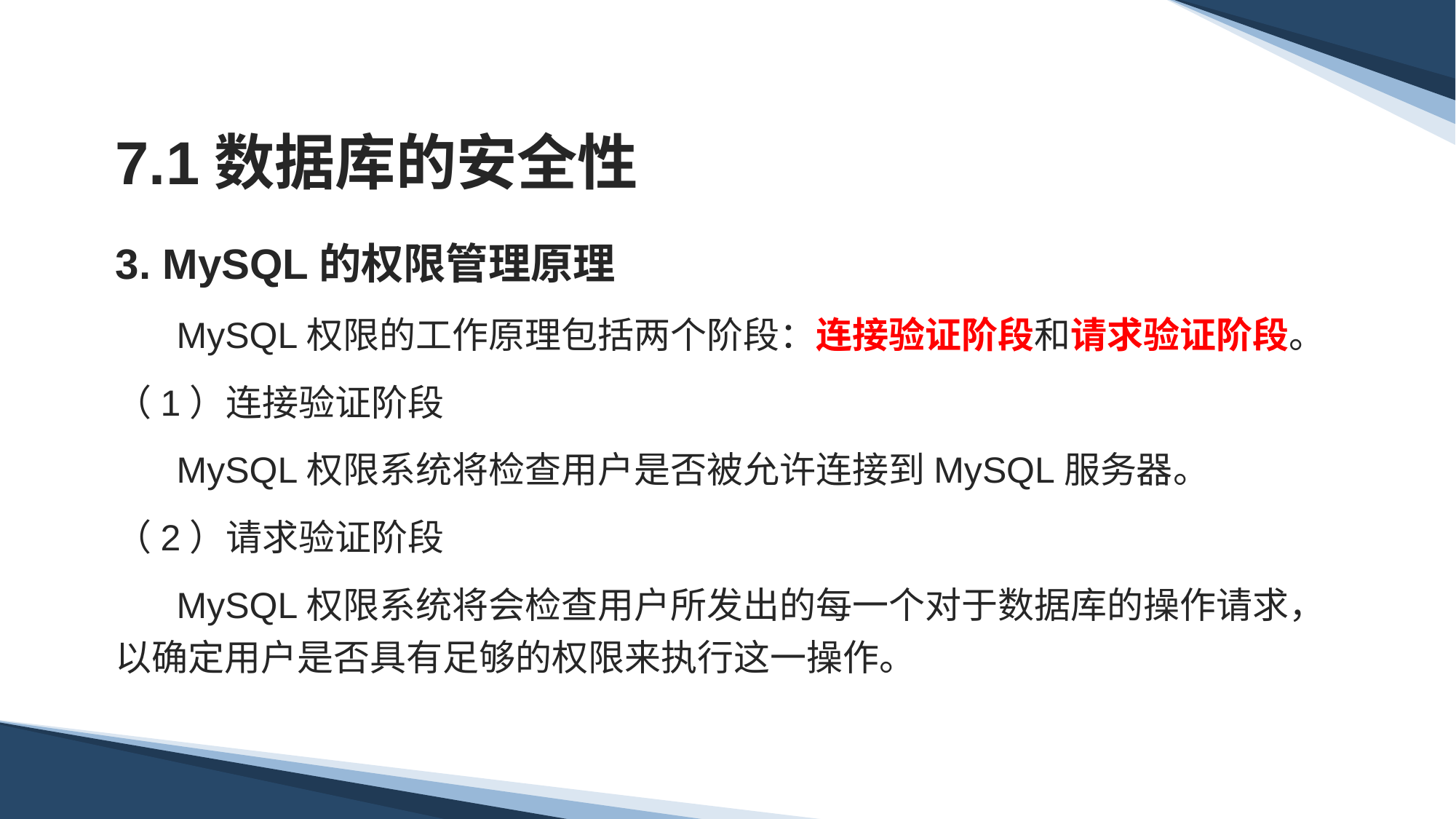

# 7.1数据库的安全性
3. MySQL的权限管理原理
      MySQL权限的工作原理包括两个阶段：连接验证阶段和请求验证阶段。
（1）连接验证阶段
      MySQL权限系统将检查用户是否被允许连接到MySQL服务器。
（2）请求验证阶段
      MySQL权限系统将会检查用户所发出的每一个对于数据库的操作请求，以确定用户是否具有足够的权限来执行这一操作。